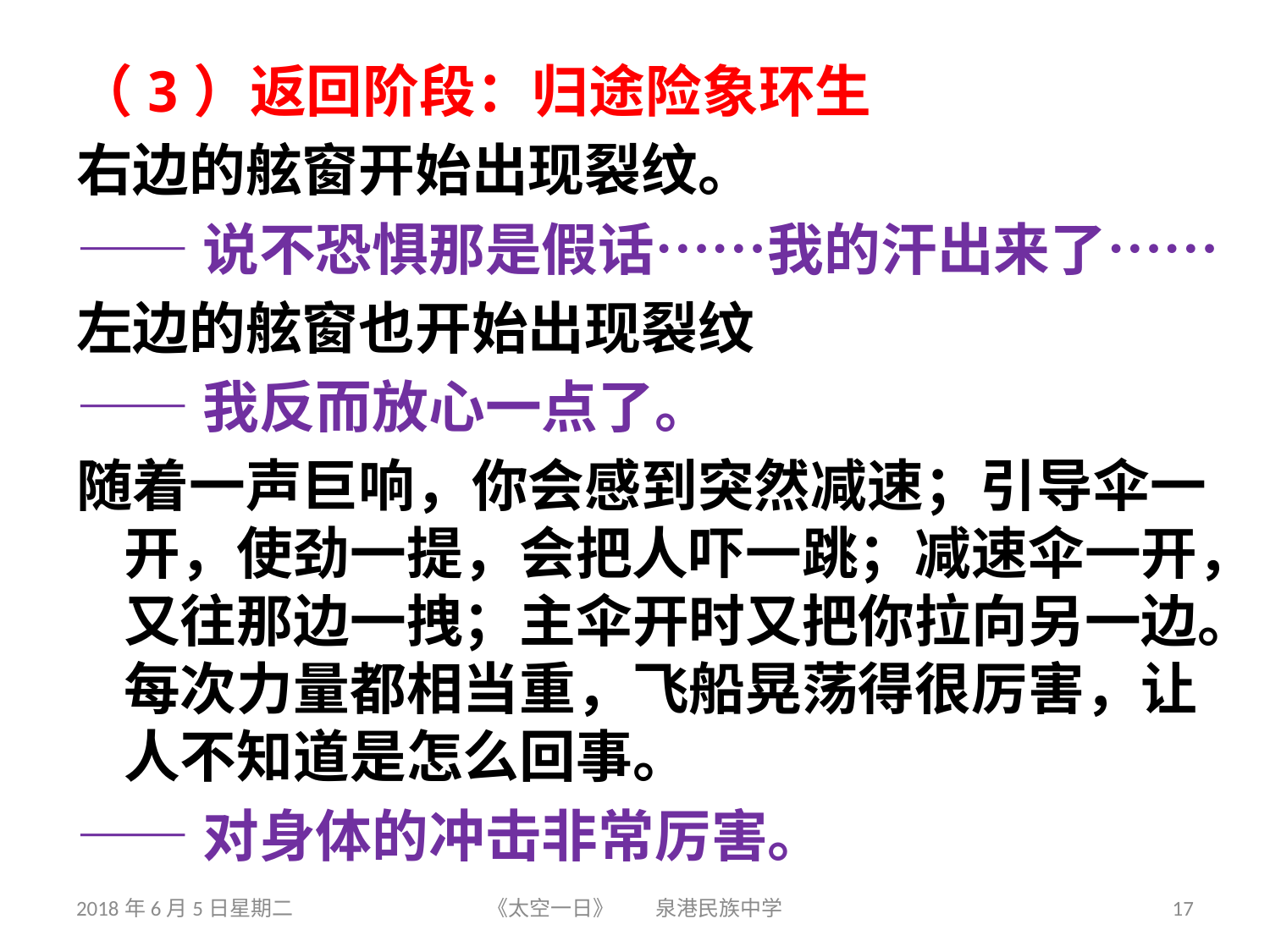

（3）返回阶段：归途险象环生
右边的舷窗开始出现裂纹。
——说不恐惧那是假话……我的汗出来了……
左边的舷窗也开始出现裂纹
——我反而放心一点了。
随着一声巨响，你会感到突然减速；引导伞一开，使劲一提，会把人吓一跳；减速伞一开，又往那边一拽；主伞开时又把你拉向另一边。每次力量都相当重，飞船晃荡得很厉害，让人不知道是怎么回事。
——对身体的冲击非常厉害。

2018年6月5日星期二
《太空一日》         泉港民族中学
17